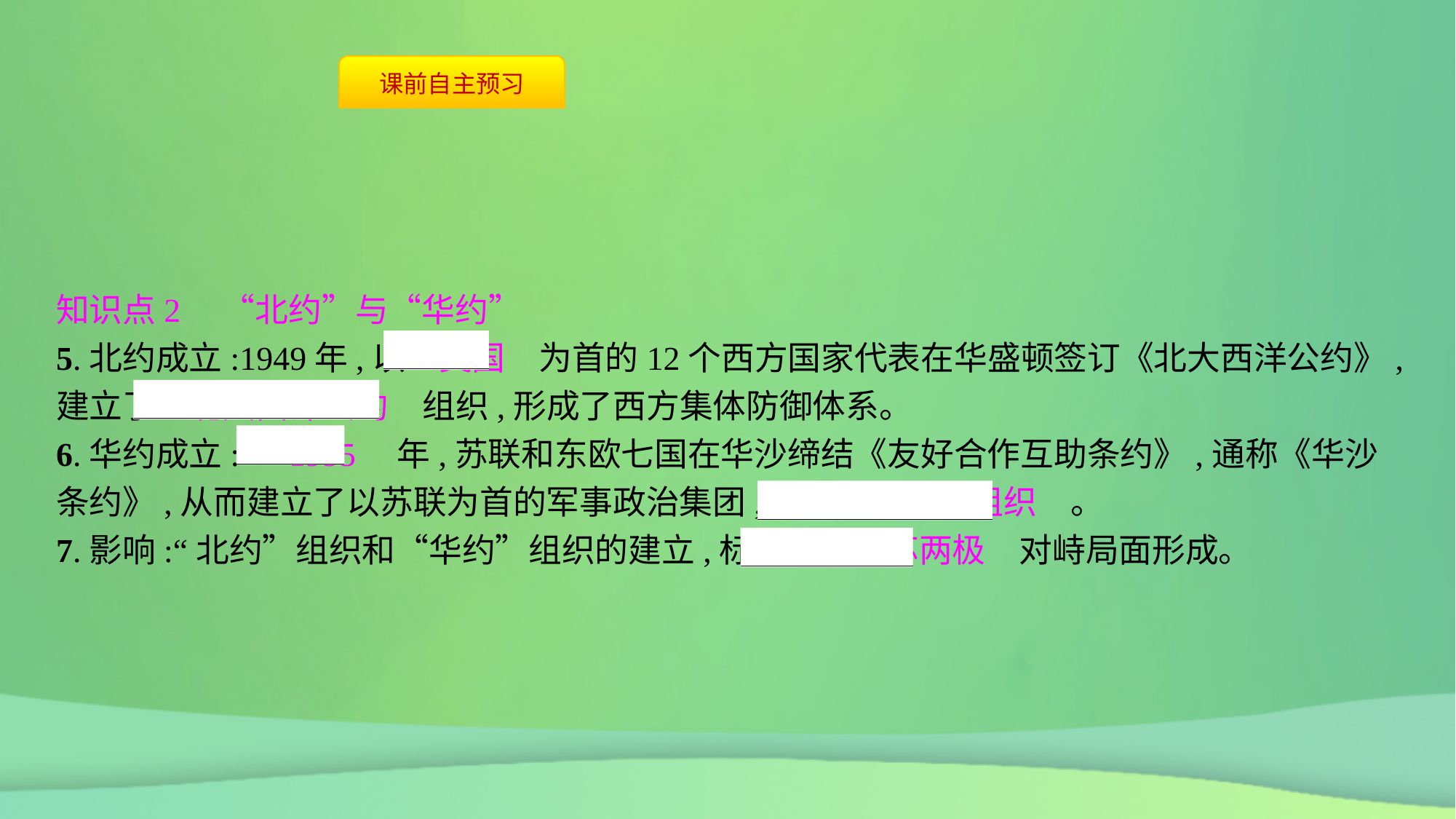

知识点2　“北约”与“华约”
5.北约成立:1949年,以　美国　为首的12个西方国家代表在华盛顿签订《北大西洋公约》,建立了　北大西洋公约　组织,形成了西方集体防御体系。
6.华约成立:　1955　年,苏联和东欧七国在华沙缔结《友好合作互助条约》,通称《华沙条约》,从而建立了以苏联为首的军事政治集团,即　华沙条约组织　。
7.影响:“北约”组织和“华约”组织的建立,标志着　美苏两极　对峙局面形成。